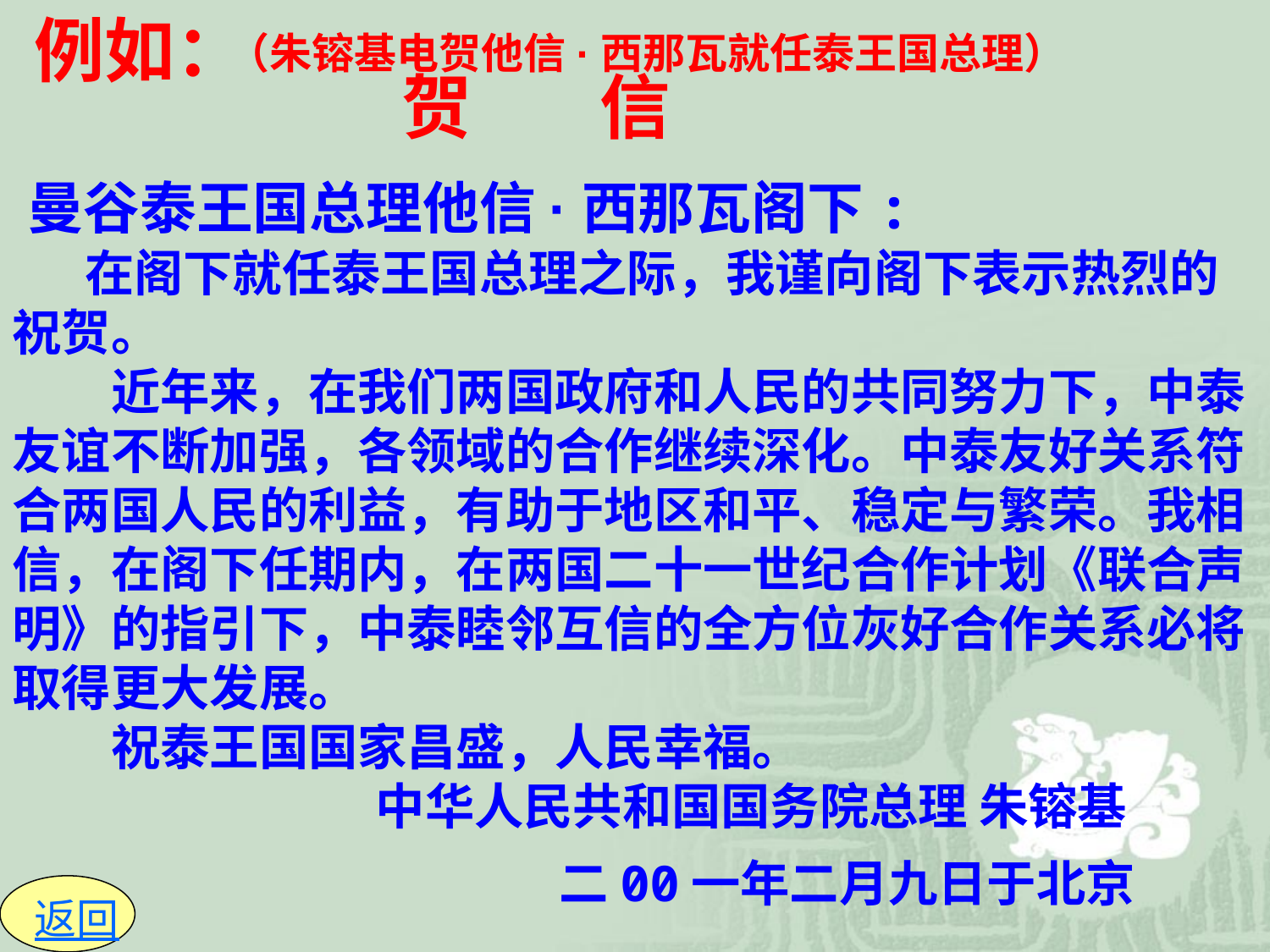

例如：
（朱镕基电贺他信·西那瓦就任泰王国总理）

                                                     贺        信
 曼谷泰王国总理他信·西那瓦阁下:
         在阁下就任泰王国总理之际，我谨向阁下表示热烈的祝贺。
　　近年来，在我们两国政府和人民的共同努力下，中泰友谊不断加强，各领域的合作继续深化。中泰友好关系符合两国人民的利益，有助于地区和平、稳定与繁荣。我相信，在阁下任期内，在两国二十一世纪合作计划《联合声明》的指引下，中泰睦邻互信的全方位灰好合作关系必将取得更大发展。
　　祝泰王国国家昌盛，人民幸福。
　　　　　　      中华人民共和国国务院总理 朱镕基
        二00一年二月九日于北京

  返回